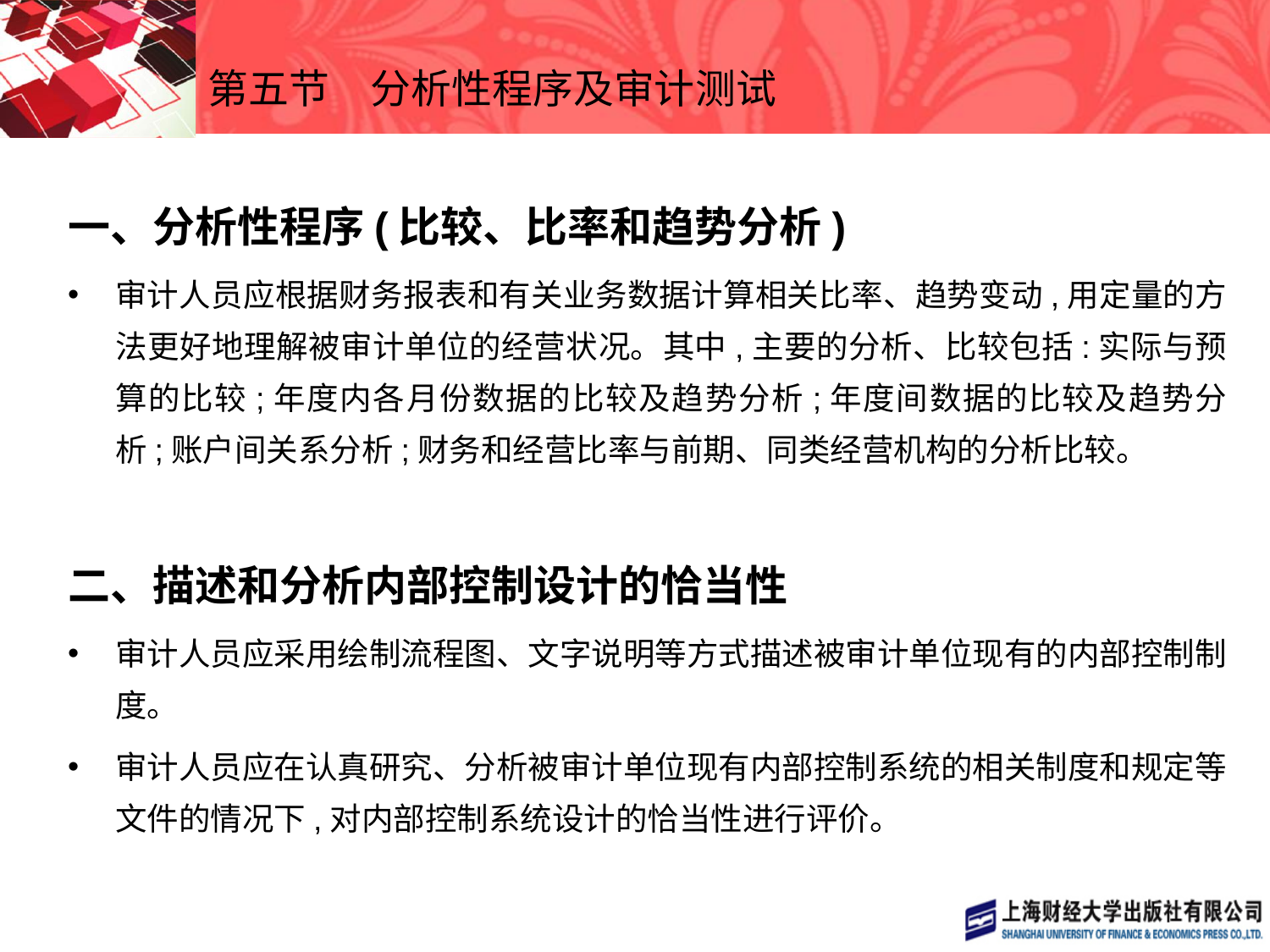

# 第五节　分析性程序及审计测试
一、分析性程序(比较、比率和趋势分析)
审计人员应根据财务报表和有关业务数据计算相关比率、趋势变动,用定量的方法更好地理解被审计单位的经营状况。其中,主要的分析、比较包括:实际与预算的比较;年度内各月份数据的比较及趋势分析;年度间数据的比较及趋势分析;账户间关系分析;财务和经营比率与前期、同类经营机构的分析比较。

二、描述和分析内部控制设计的恰当性
审计人员应采用绘制流程图、文字说明等方式描述被审计单位现有的内部控制制度。
审计人员应在认真研究、分析被审计单位现有内部控制系统的相关制度和规定等文件的情况下,对内部控制系统设计的恰当性进行评价。